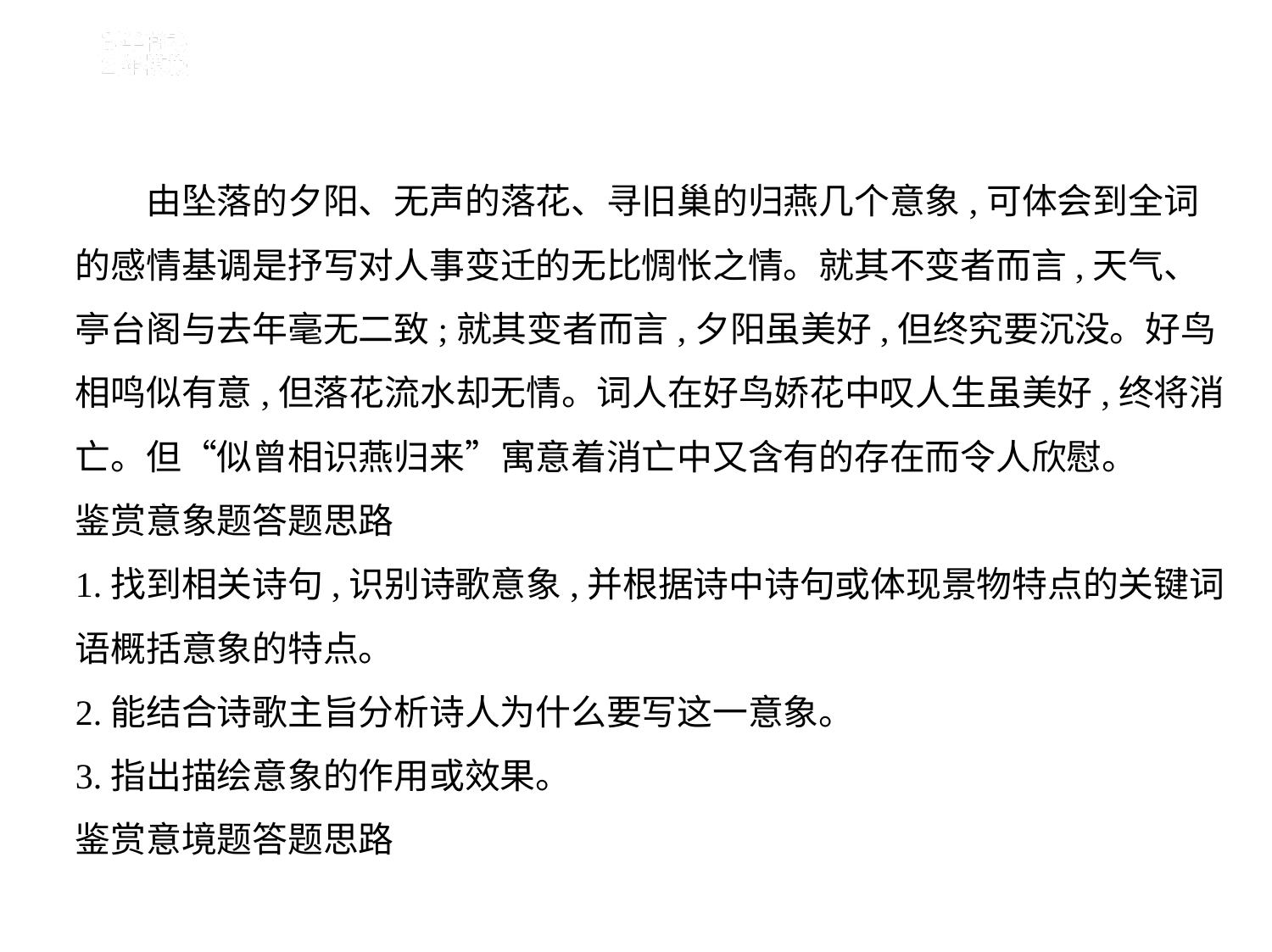

由坠落的夕阳、无声的落花、寻旧巢的归燕几个意象,可体会到全词
的感情基调是抒写对人事变迁的无比惆怅之情。就其不变者而言,天气、
亭台阁与去年毫无二致;就其变者而言,夕阳虽美好,但终究要沉没。好鸟
相鸣似有意,但落花流水却无情。词人在好鸟娇花中叹人生虽美好,终将消
亡。但“似曾相识燕归来”寓意着消亡中又含有的存在而令人欣慰。
鉴赏意象题答题思路
1.找到相关诗句,识别诗歌意象,并根据诗中诗句或体现景物特点的关键词
语概括意象的特点。
2.能结合诗歌主旨分析诗人为什么要写这一意象。
3.指出描绘意象的作用或效果。
鉴赏意境题答题思路